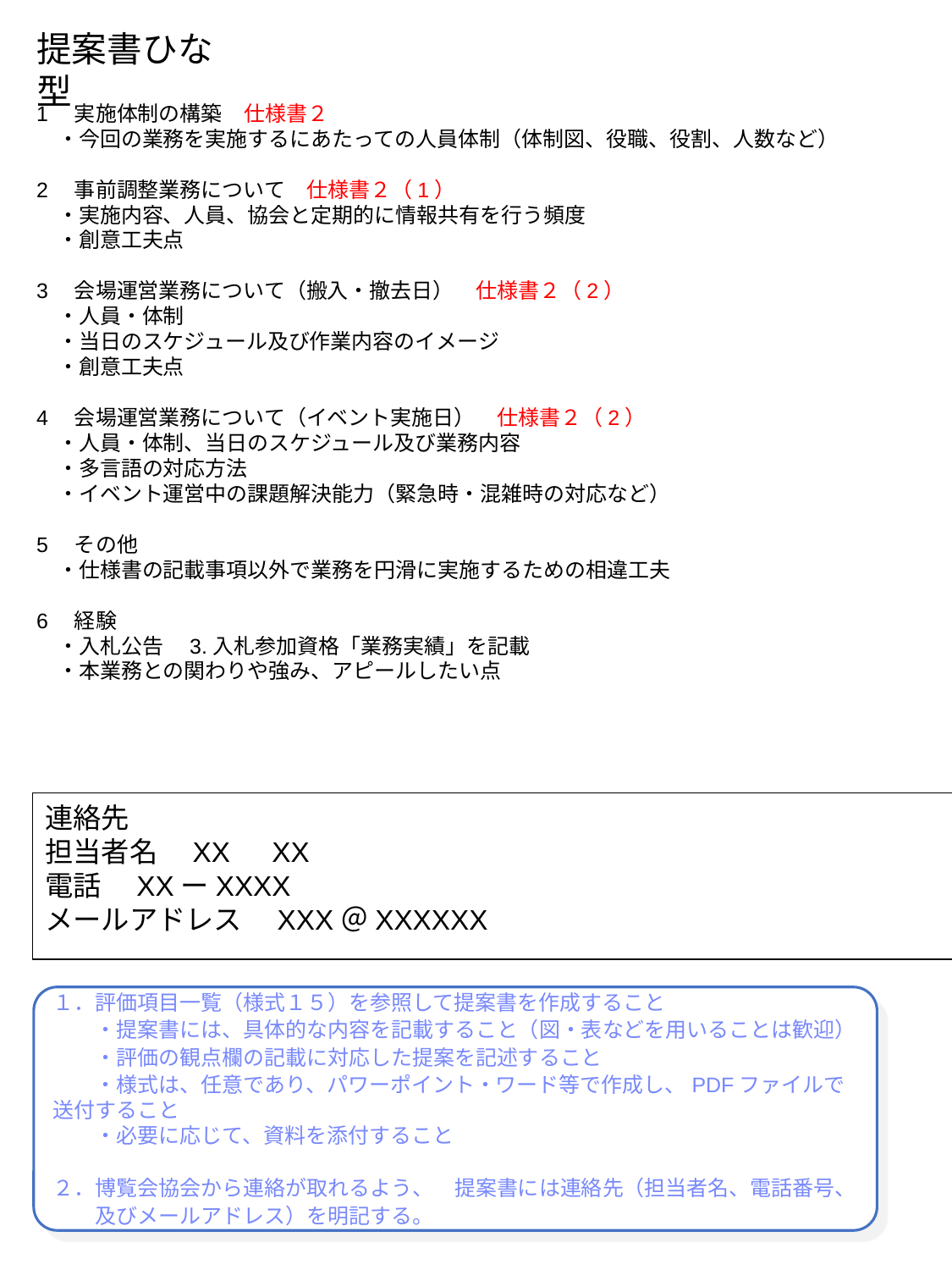

提案書ひな型
1　実施体制の構築　仕様書２
　・今回の業務を実施するにあたっての人員体制（体制図、役職、役割、人数など）

2　事前調整業務について　仕様書２（1）
　・実施内容、人員、協会と定期的に情報共有を行う頻度
　・創意工夫点

3　会場運営業務について（搬入・撤去日）　仕様書２（2）
　・人員・体制
　・当日のスケジュール及び作業内容のイメージ
　・創意工夫点

4　会場運営業務について（イベント実施日）　仕様書２（2）
　・人員・体制、当日のスケジュール及び業務内容
　・多言語の対応方法
　・イベント運営中の課題解決能力（緊急時・混雑時の対応など）

5　その他
　・仕様書の記載事項以外で業務を円滑に実施するための相違工夫

6　経験
　・入札公告　3.入札参加資格「業務実績」を記載
　・本業務との関わりや強み、アピールしたい点

連絡先
担当者名　XX　XX
電話　XXーXXXX
メールアドレス　XXX＠XXXXXX

１．評価項目一覧（様式１５）を参照して提案書を作成すること
　　・提案書には、具体的な内容を記載すること（図・表などを用いることは歓迎）
　　・評価の観点欄の記載に対応した提案を記述すること
　　・様式は、任意であり、パワーポイント・ワード等で作成し、PDFファイルで送付すること
　　・必要に応じて、資料を添付すること
２．博覧会協会から連絡が取れるよう、　提案書には連絡先（担当者名、電話番号、
　　及びメールアドレス）を明記する。